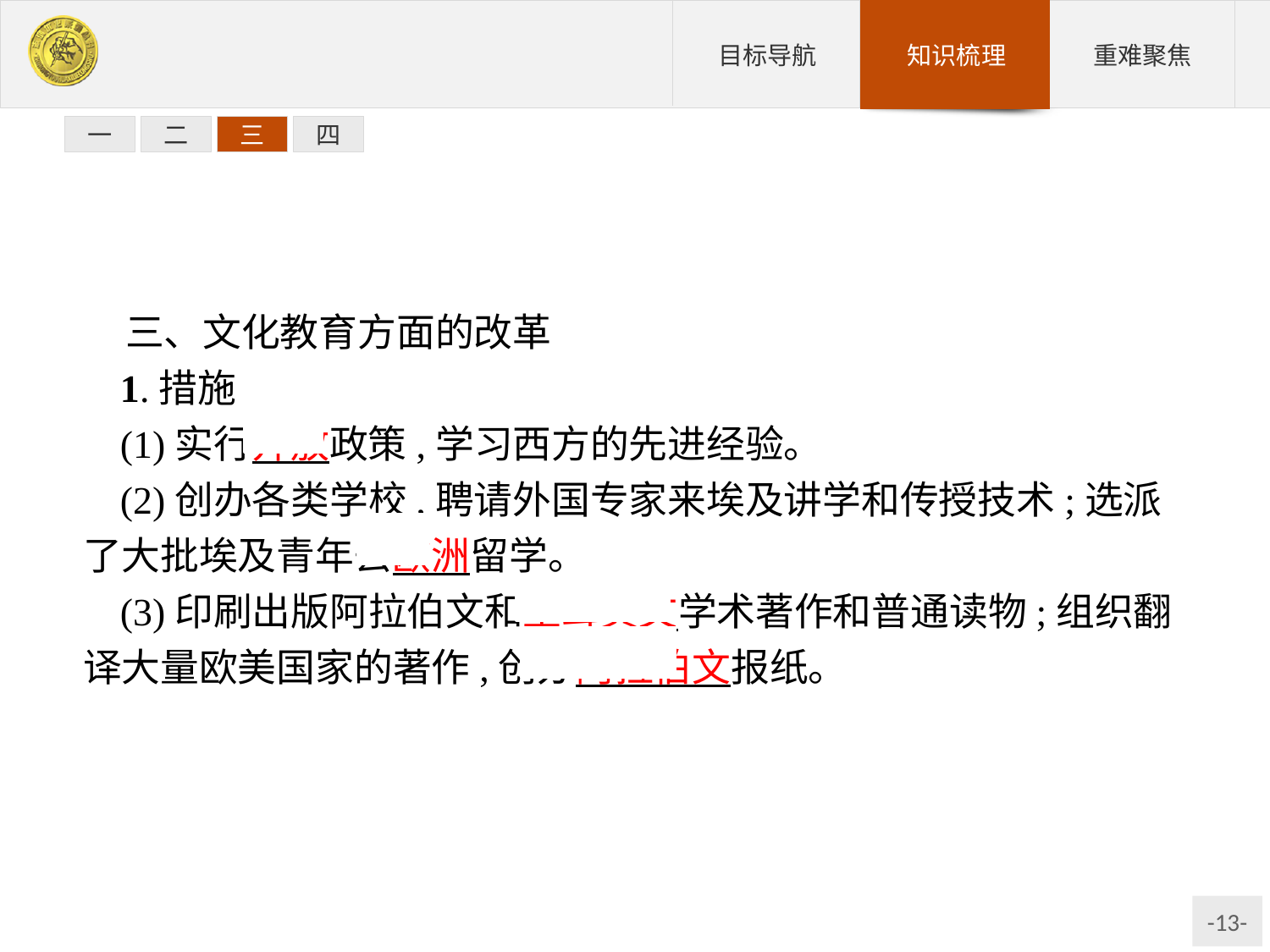

一
二
三
四
三、文化教育方面的改革
1.措施
(1)实行开放政策,学习西方的先进经验。
(2)创办各类学校,聘请外国专家来埃及讲学和传授技术;选派了大批埃及青年去欧洲留学。
(3)印刷出版阿拉伯文和土耳其文学术著作和普通读物;组织翻译大量欧美国家的著作,创办阿拉伯文报纸。